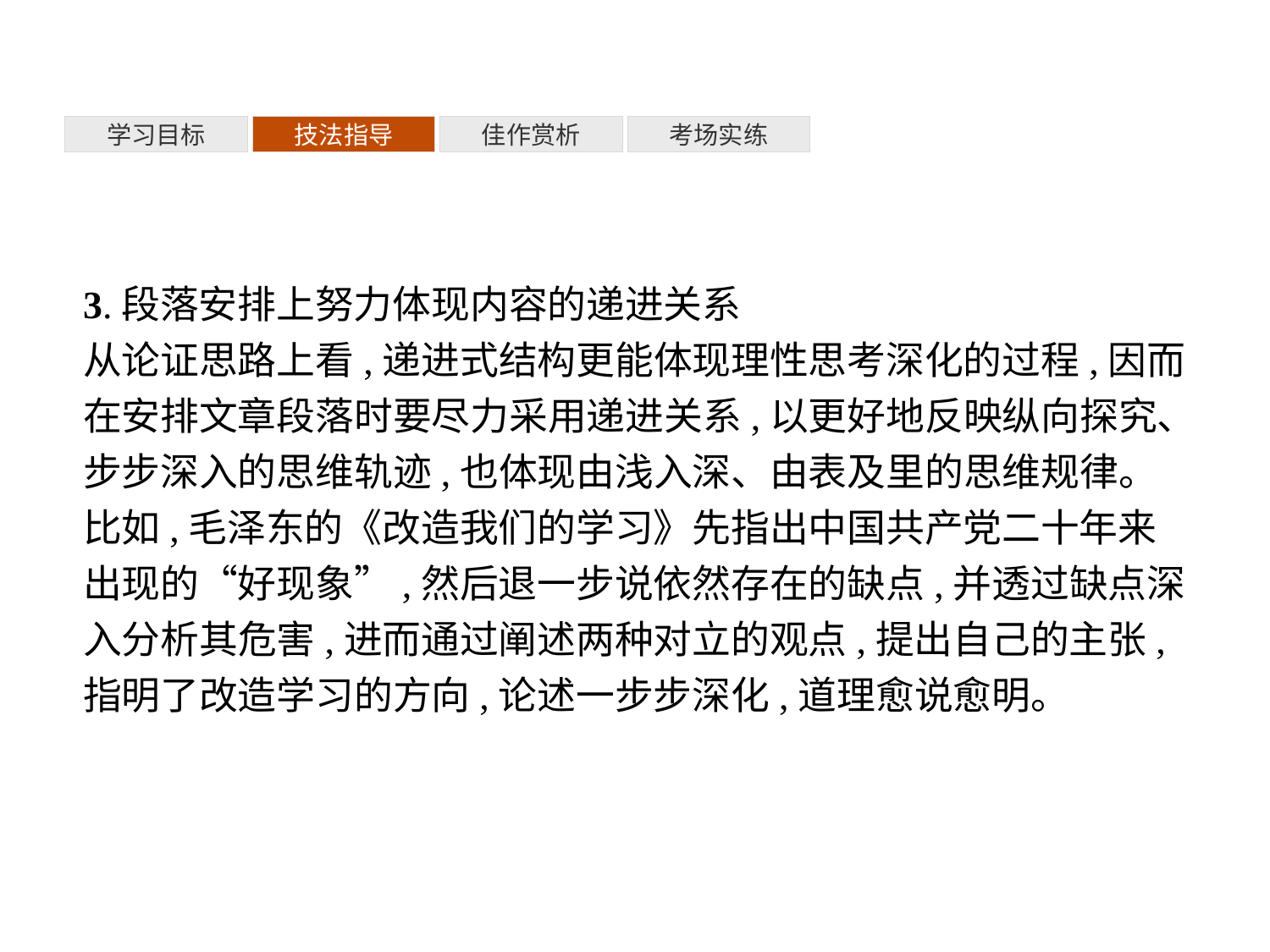

考场实练
学习目标
技法指导
佳作赏析
3.段落安排上努力体现内容的递进关系
从论证思路上看,递进式结构更能体现理性思考深化的过程,因而在安排文章段落时要尽力采用递进关系,以更好地反映纵向探究、步步深入的思维轨迹,也体现由浅入深、由表及里的思维规律。比如,毛泽东的《改造我们的学习》先指出中国共产党二十年来出现的“好现象”,然后退一步说依然存在的缺点,并透过缺点深入分析其危害,进而通过阐述两种对立的观点,提出自己的主张,指明了改造学习的方向,论述一步步深化,道理愈说愈明。